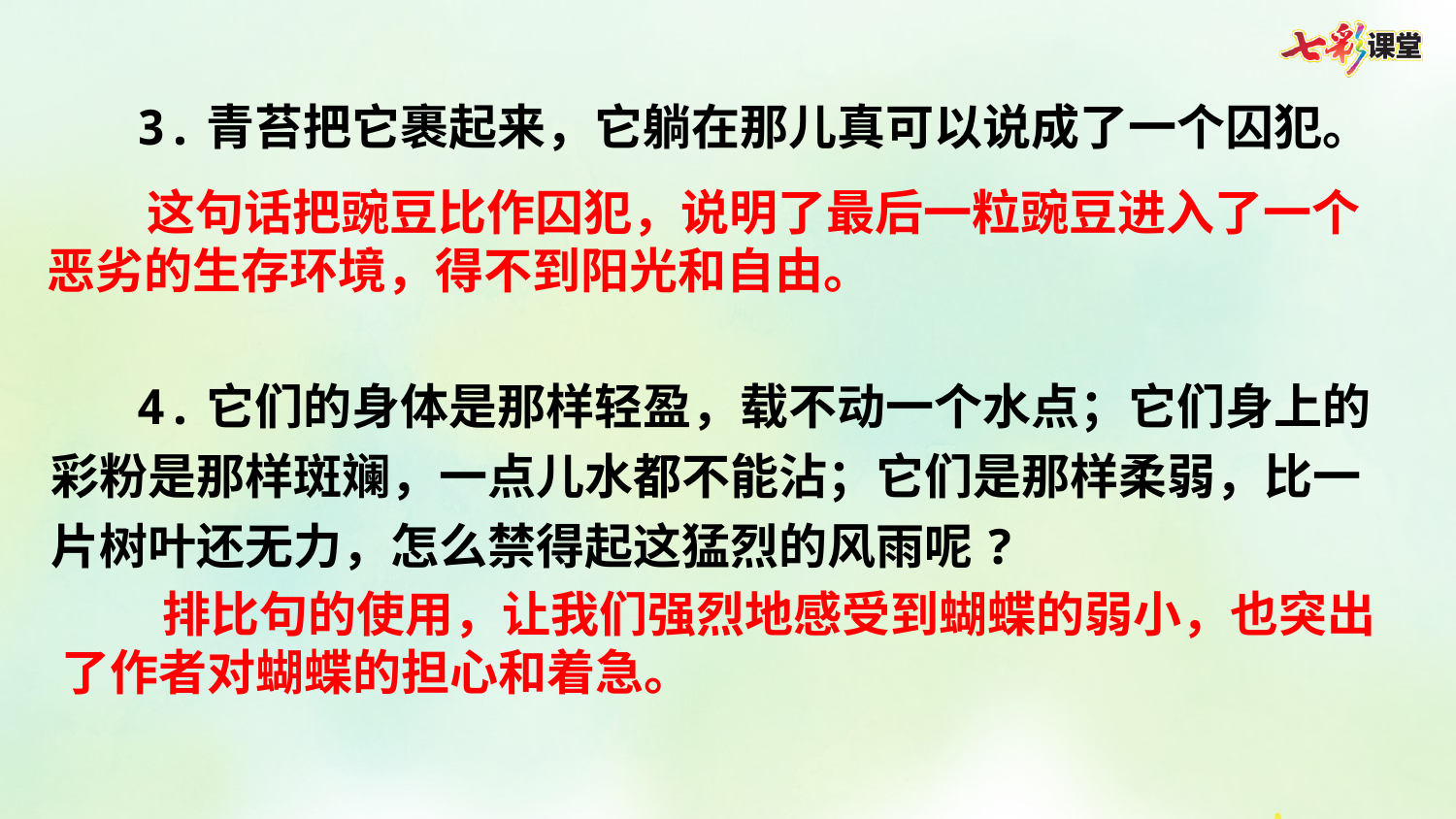

3.青苔把它裹起来，它躺在那儿真可以说成了一个囚犯。

4.它们的身体是那样轻盈，载不动一个水点；它们身上的彩粉是那样斑斓，一点儿水都不能沾；它们是那样柔弱，比一片树叶还无力，怎么禁得起这猛烈的风雨呢?
这句话把豌豆比作囚犯，说明了最后一粒豌豆进入了一个恶劣的生存环境，得不到阳光和自由。
排比句的使用，让我们强烈地感受到蝴蝶的弱小，也突出了作者对蝴蝶的担心和着急。